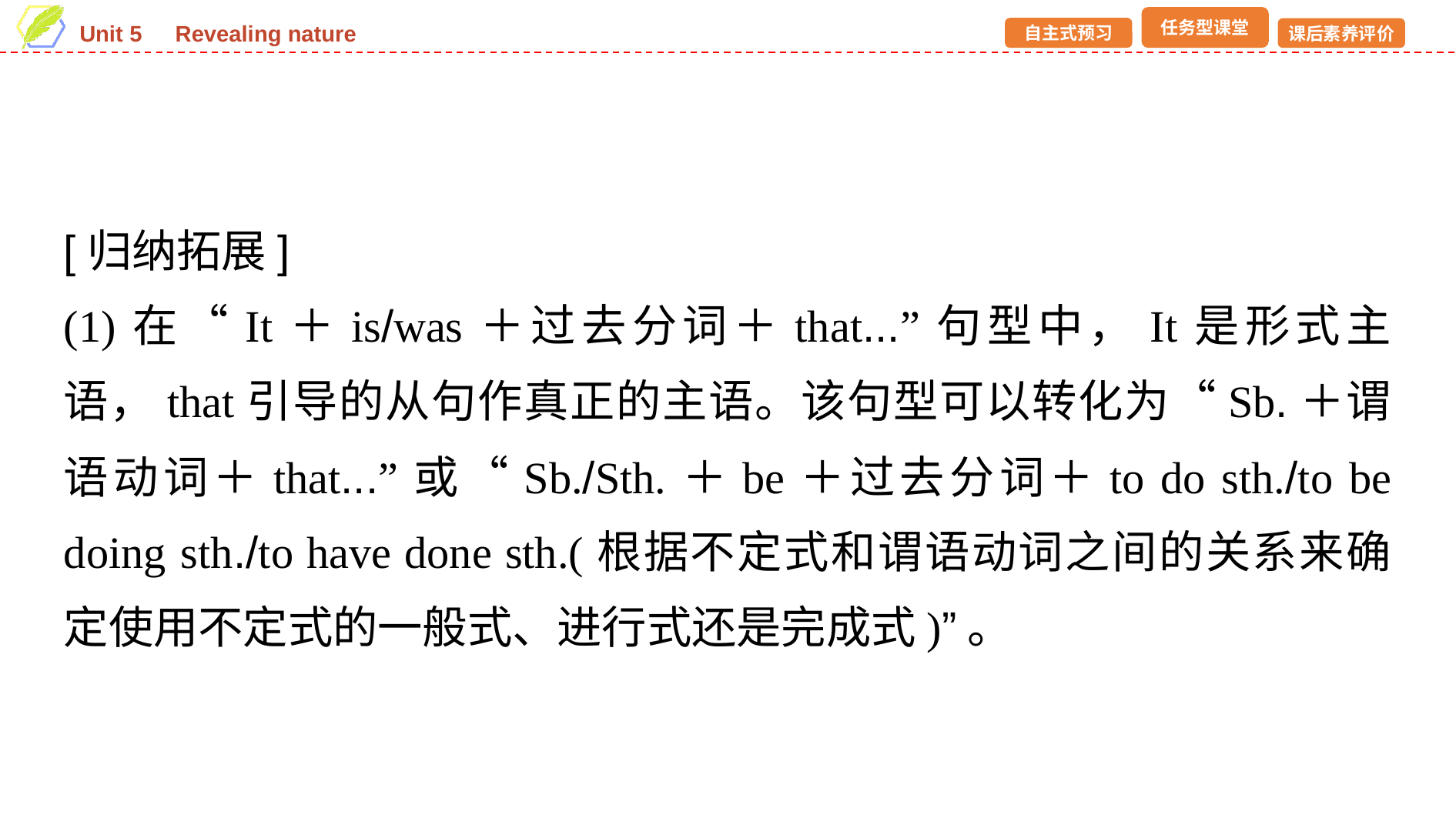

[归纳拓展]
(1)在“It＋is/was＋过去分词＋that...”句型中，It是形式主语，that引导的从句作真正的主语。该句型可以转化为“Sb.＋谓语动词＋that...”或“Sb./Sth.＋be＋过去分词＋to do sth./to be doing sth./to have done sth.(根据不定式和谓语动词之间的关系来确定使用不定式的一般式、进行式还是完成式)”。